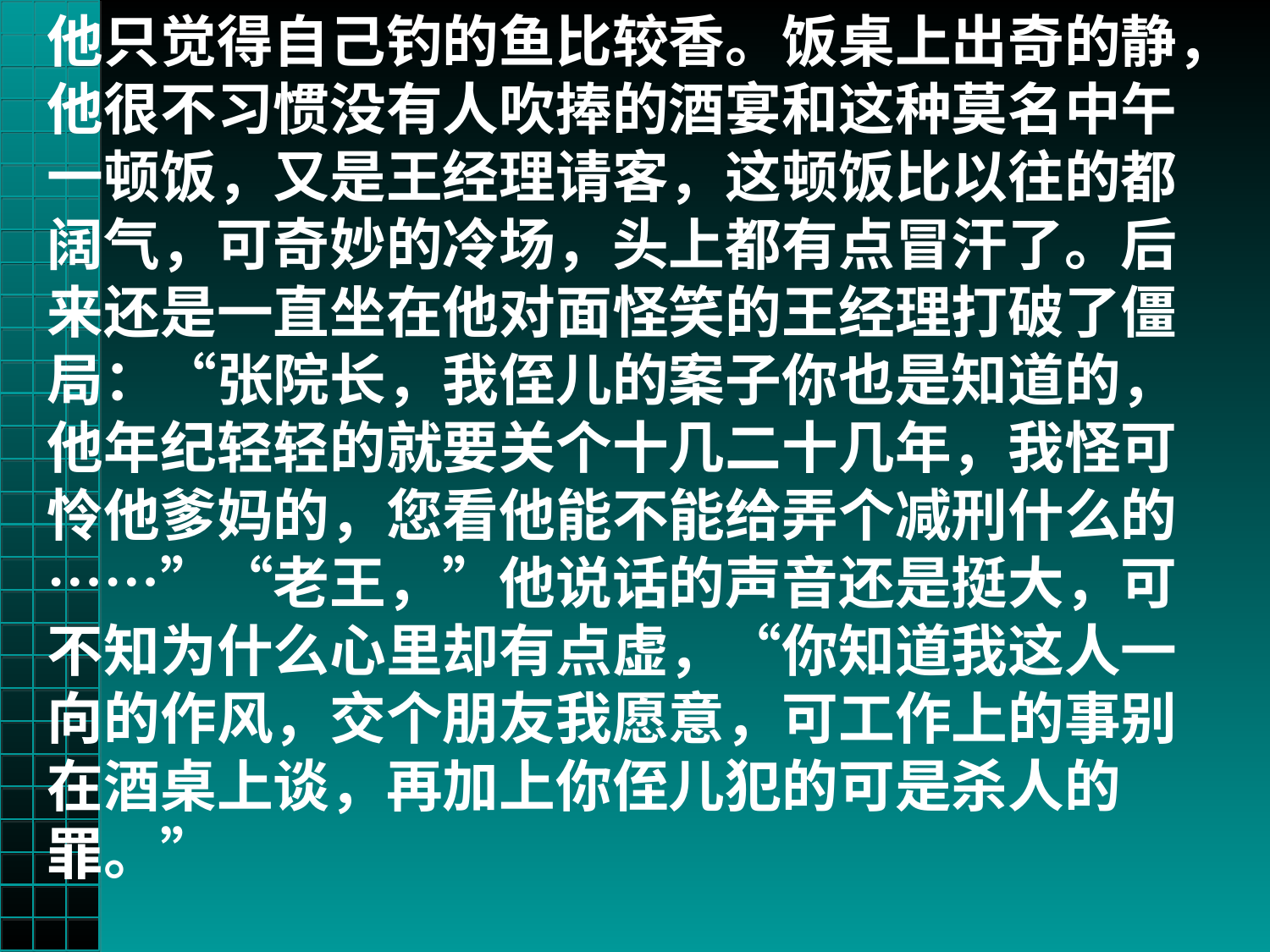

他只觉得自己钓的鱼比较香。饭桌上出奇的静，他很不习惯没有人吹捧的酒宴和这种莫名中午一顿饭，又是王经理请客，这顿饭比以往的都阔气，可奇妙的冷场，头上都有点冒汗了。后来还是一直坐在他对面怪笑的王经理打破了僵局：“张院长，我侄儿的案子你也是知道的，他年纪轻轻的就要关个十几二十几年，我怪可怜他爹妈的，您看他能不能给弄个减刑什么的……”“老王，”他说话的声音还是挺大，可不知为什么心里却有点虚，“你知道我这人一向的作风，交个朋友我愿意，可工作上的事别在酒桌上谈，再加上你侄儿犯的可是杀人的罪。”